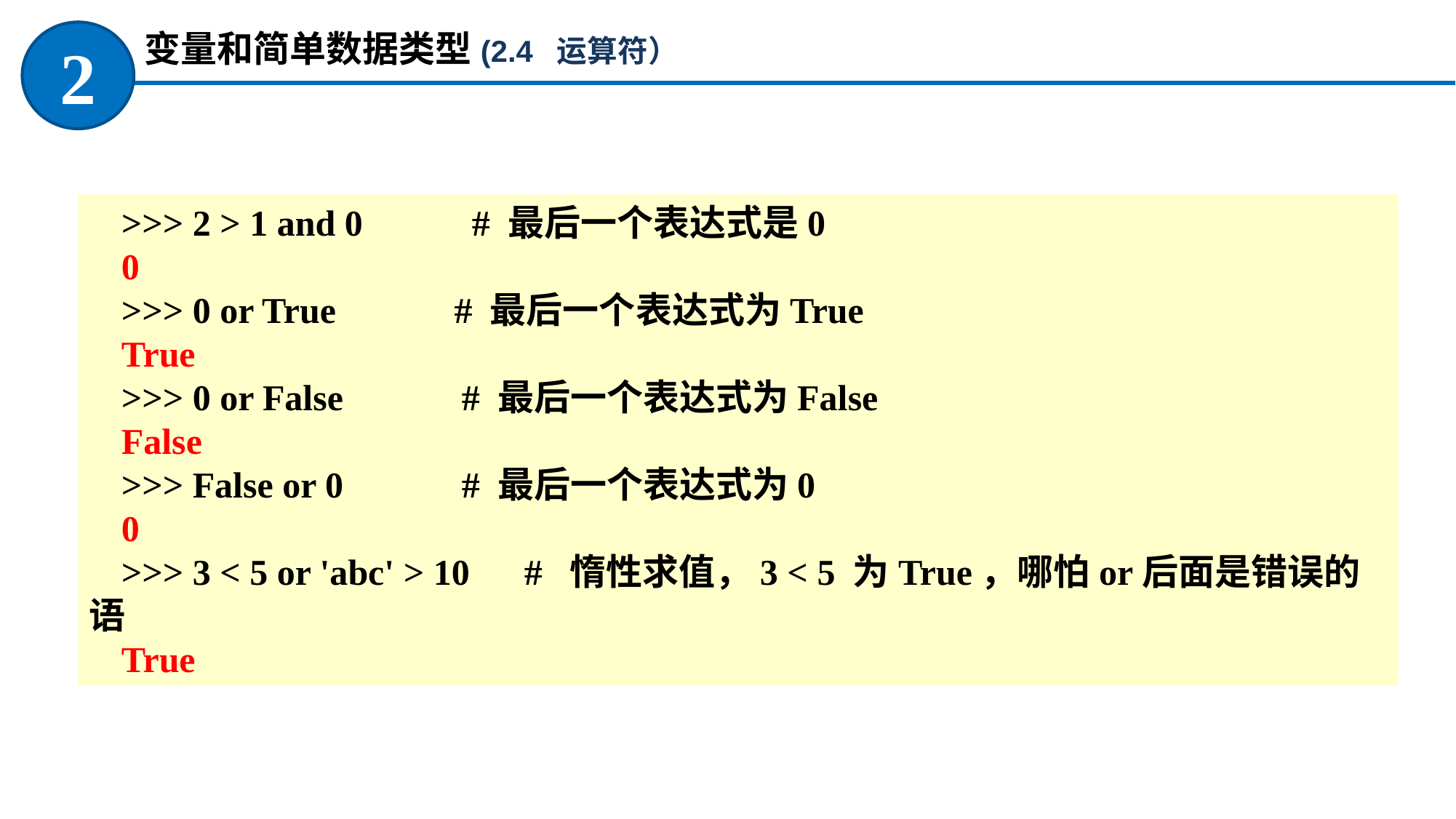

变量和简单数据类型(2.4  运算符）
2
>>> 2 > 1 and 0            # 最后一个表达式是0
0
>>> 0 or True             # 最后一个表达式为True
True
>>> 0 or False             # 最后一个表达式为False
False
>>> False or 0             # 最后一个表达式为0
0
>>> 3 < 5 or 'abc' > 10      #  惰性求值，3 < 5 为True，哪怕or后面是错误的语
True